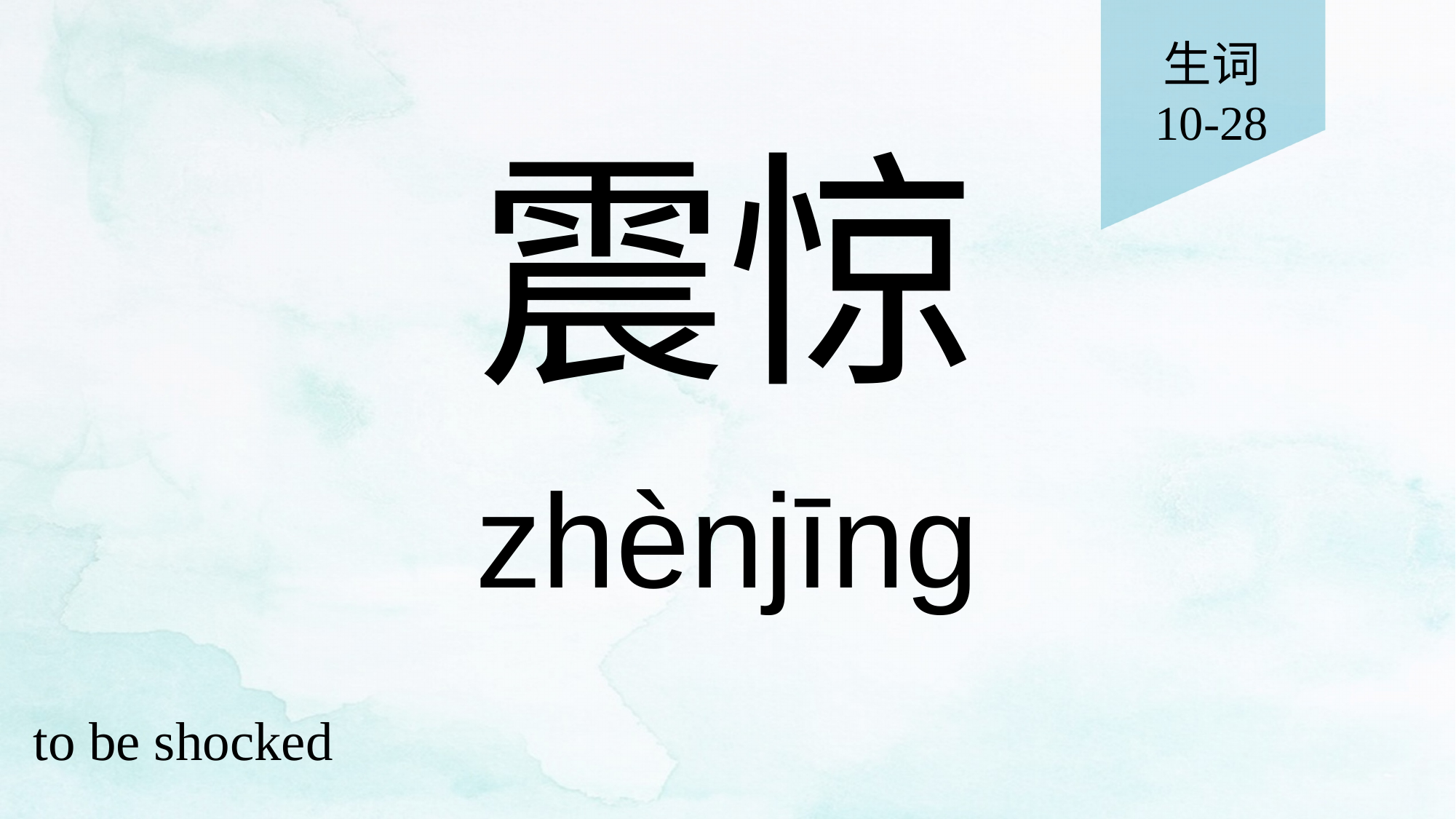

生词
10-28
# 震惊
zhènjīng
to be shocked